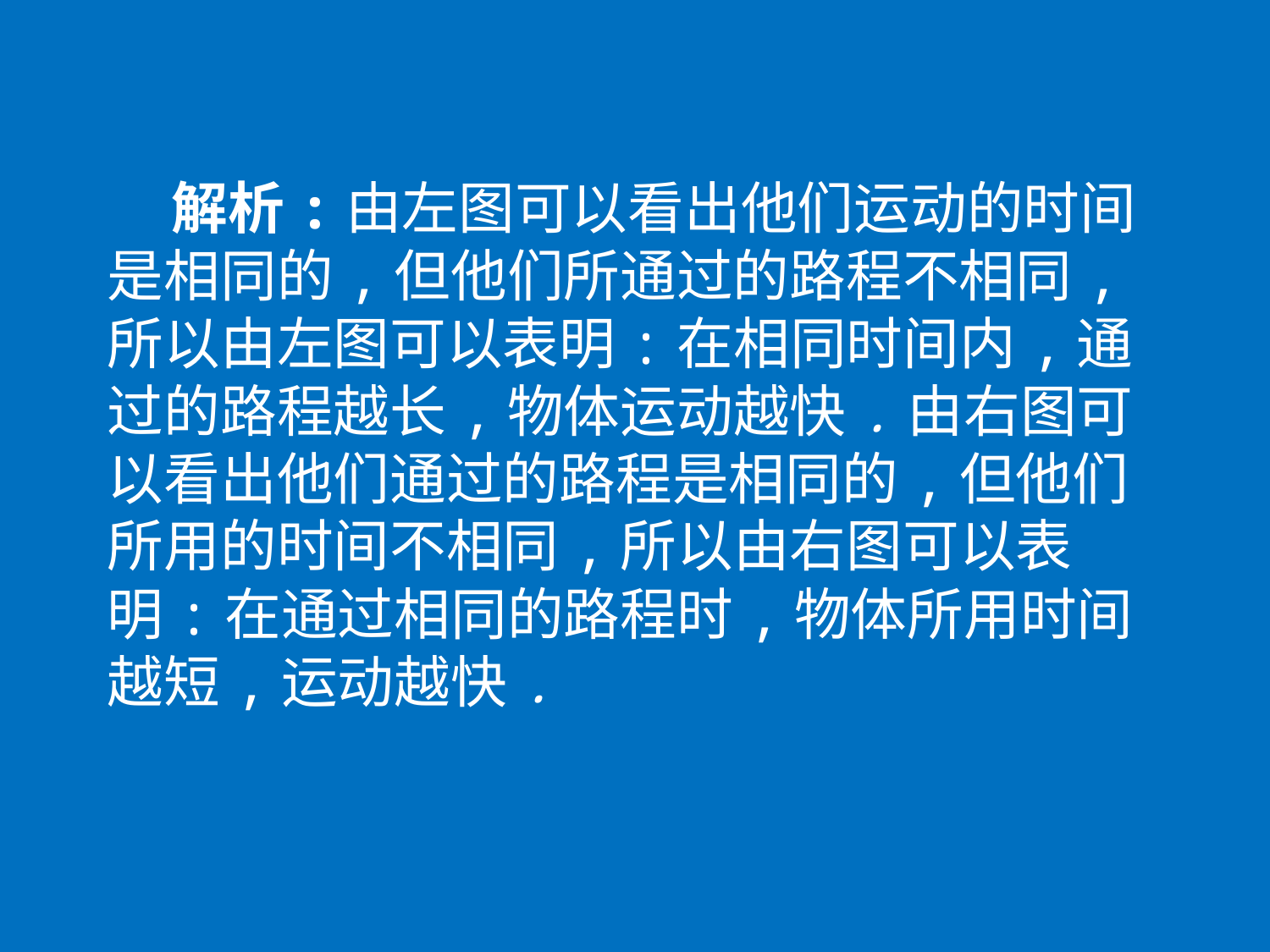

解析:由左图可以看出他们运动的时间是相同的,但他们所通过的路程不相同,所以由左图可以表明:在相同时间内,通过的路程越长,物体运动越快.由右图可以看出他们通过的路程是相同的,但他们所用的时间不相同,所以由右图可以表明:在通过相同的路程时,物体所用时间越短,运动越快.